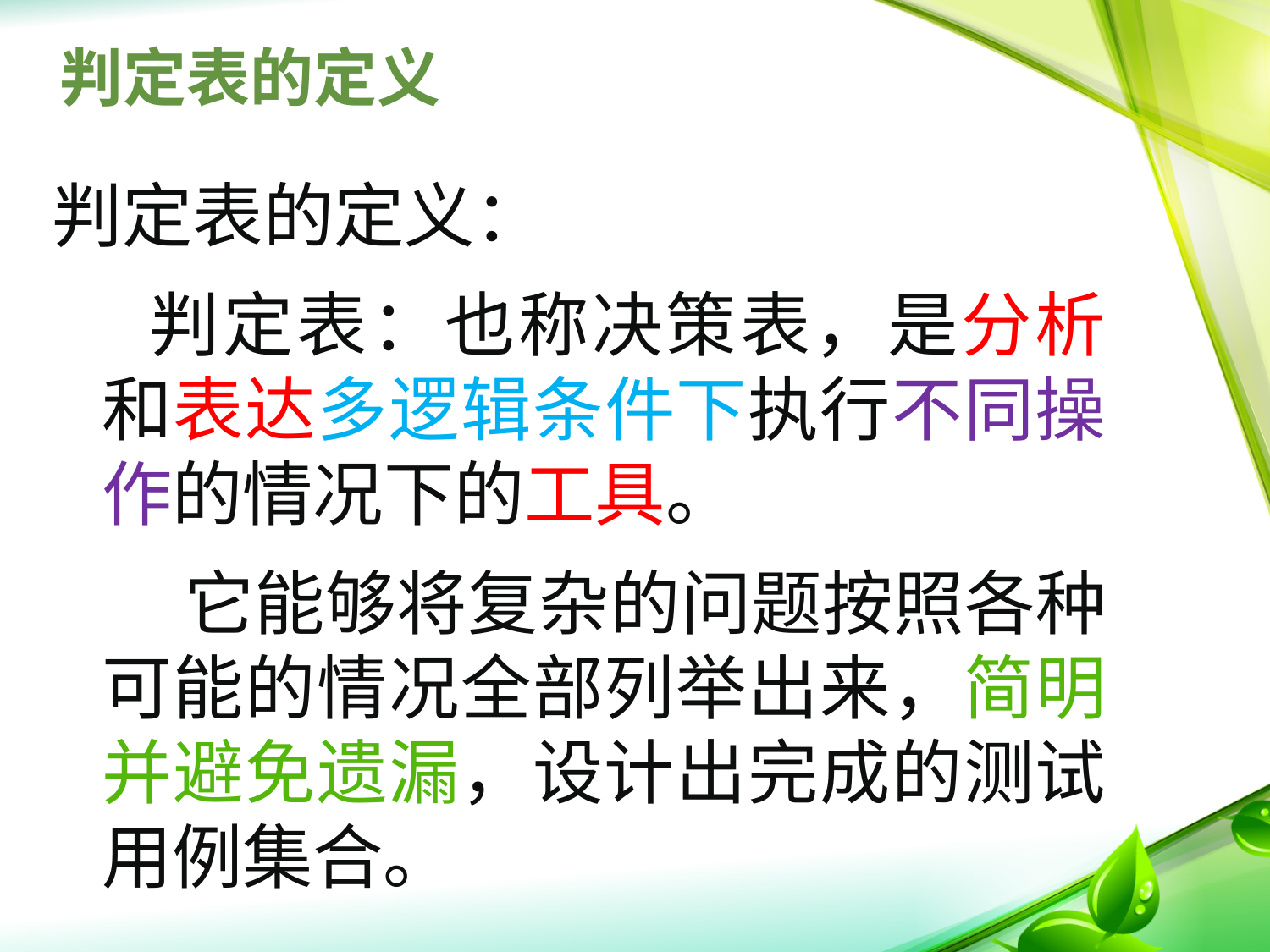

# 判定表的定义
判定表的定义：
    判定表：也称决策表，是分析和表达多逻辑条件下执行不同操作的情况下的工具。
       它能够将复杂的问题按照各种可能的情况全部列举出来，简明并避免遗漏，设计出完成的测试用例集合。